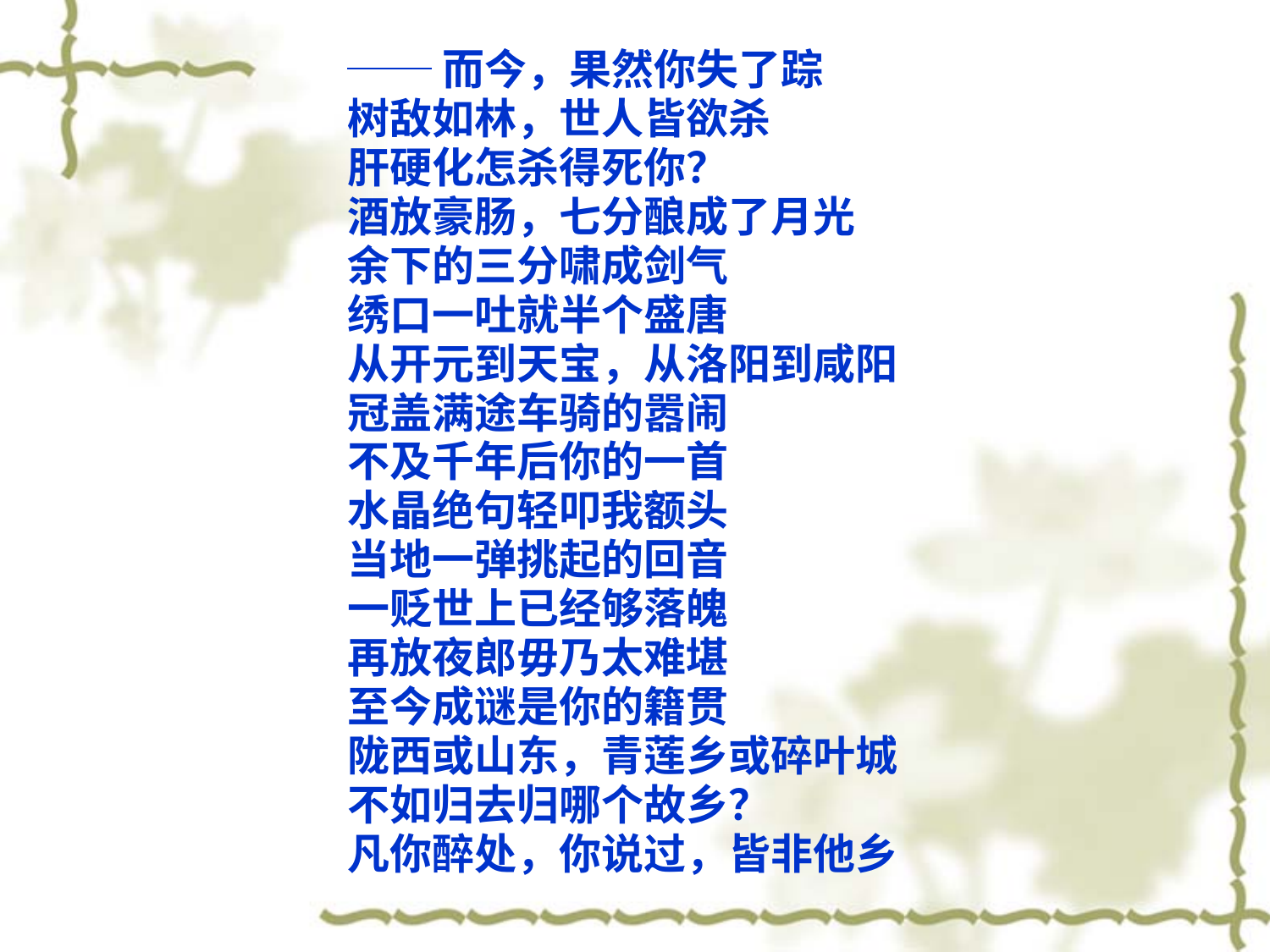

──而今，果然你失了踪
树敌如林，世人皆欲杀
肝硬化怎杀得死你？
酒放豪肠，七分酿成了月光
余下的三分啸成剑气
绣口一吐就半个盛唐
从开元到天宝，从洛阳到咸阳
冠盖满途车骑的嚣闹
不及千年后你的一首
水晶绝句轻叩我额头
当地一弹挑起的回音
一贬世上已经够落魄
再放夜郎毋乃太难堪
至今成谜是你的籍贯
陇西或山东，青莲乡或碎叶城
不如归去归哪个故乡？
凡你醉处，你说过，皆非他乡